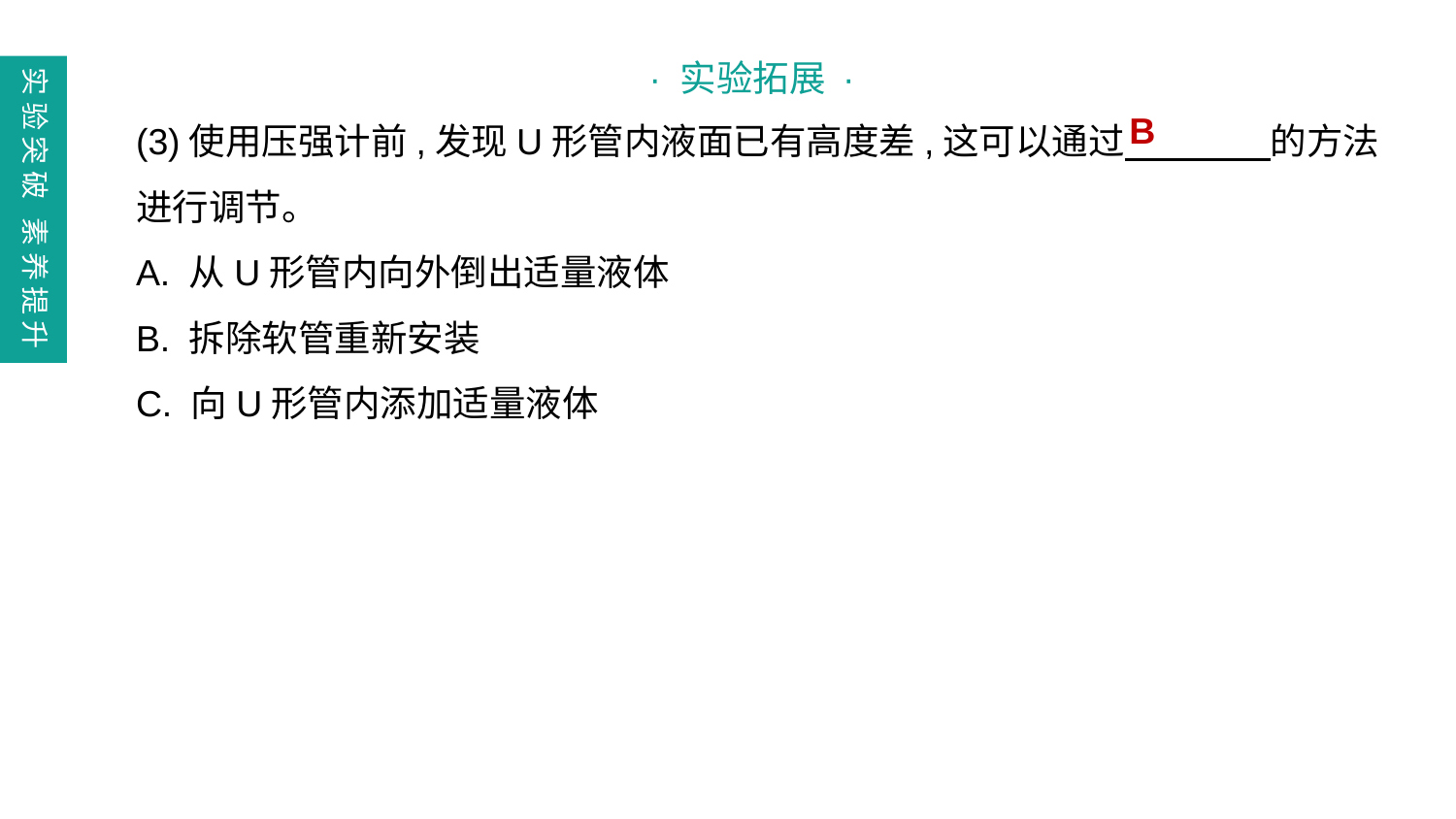

· 实验拓展 ·

实验突破 素养提升
(3)使用压强计前,发现U形管内液面已有高度差,这可以通过　　　　的方法进行调节。
A. 从U形管内向外倒出适量液体
B. 拆除软管重新安装
C. 向U形管内添加适量液体
B